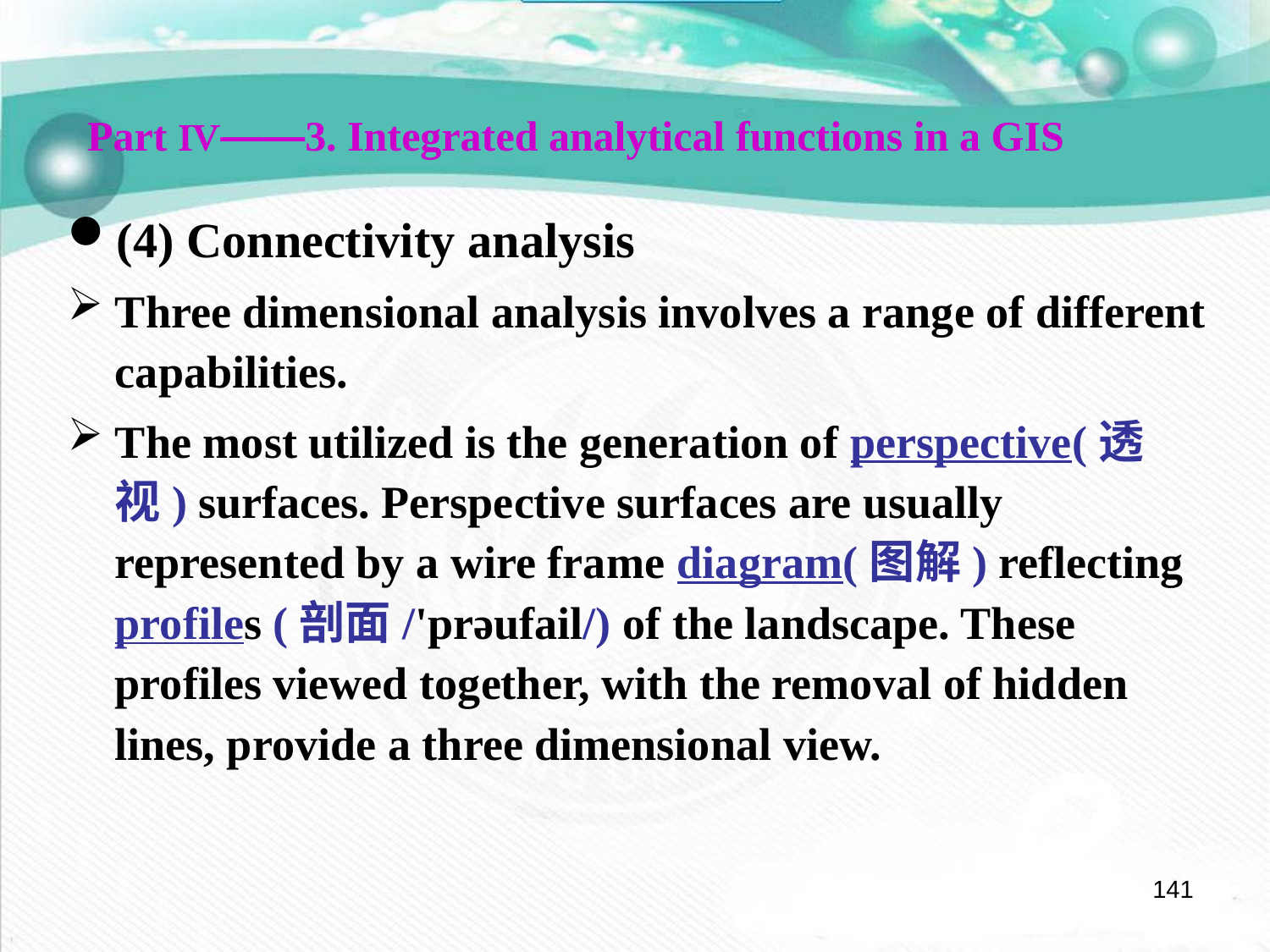

Part Ⅳ——3. Integrated analytical functions in a GIS
(4) Connectivity analysis
Three dimensional analysis involves a range of different capabilities.
The most utilized is the generation of perspective(透视) surfaces. Perspective surfaces are usually represented by a wire frame diagram(图解) reflecting profiles (剖面/'prəufail/) of the landscape. These profiles viewed together, with the removal of hidden lines, provide a three dimensional view.
141